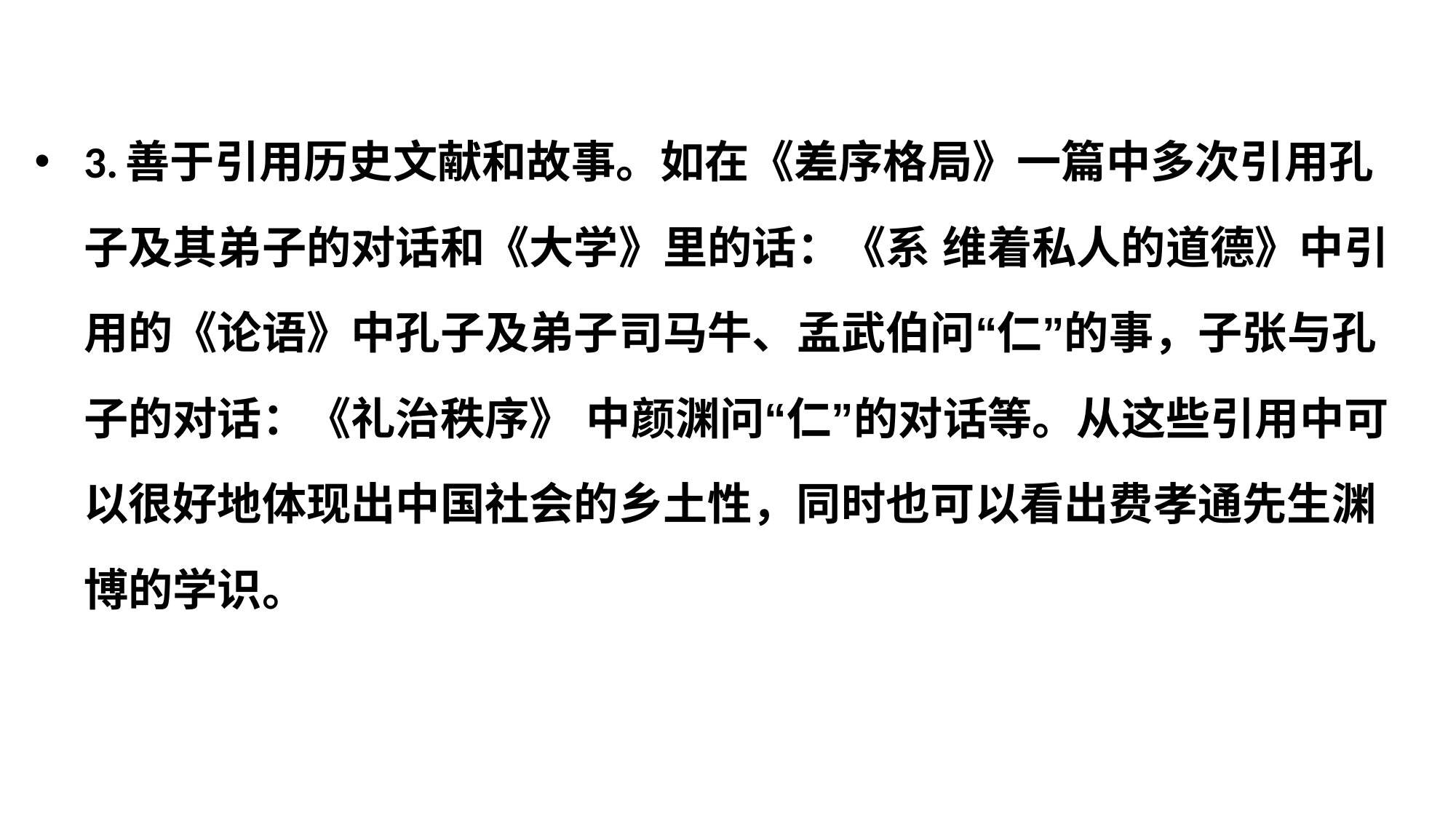

3.善于引用历史文献和故事。如在《差序格局》一篇中多次引用孔子及其弟子的对话和《大学》里的话：《系 维着私人的道德》中引用的《论语》中孔子及弟子司马牛、孟武伯问“仁”的事，子张与孔子的对话：《礼治秩序》 中颜渊问“仁”的对话等。从这些引用中可以很好地体现出中国社会的乡土性，同时也可以看出费孝通先生渊博的学识。